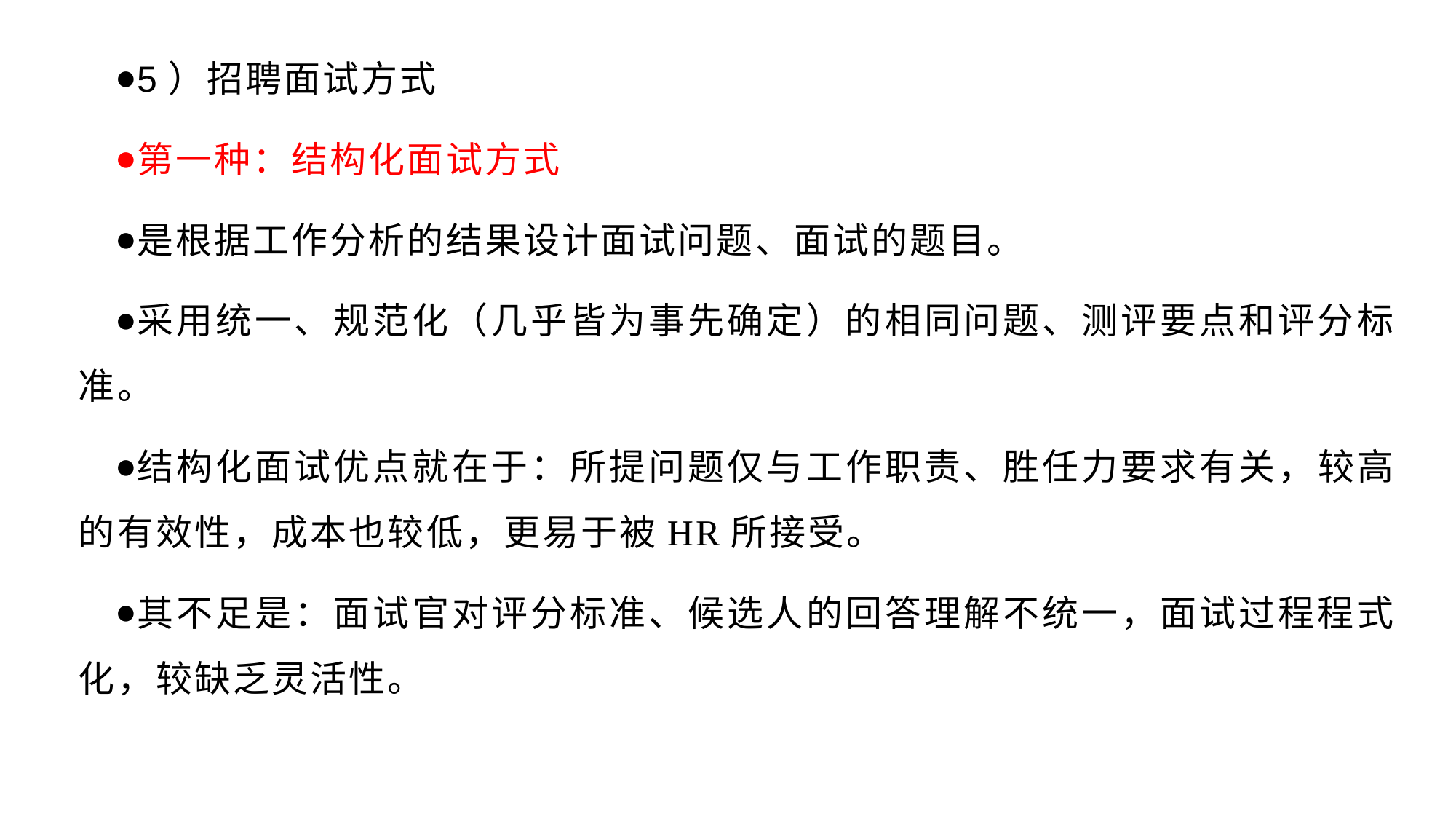

5）招聘面试方式
第一种：结构化面试方式
是根据工作分析的结果设计面试问题、面试的题目。
采用统一、规范化（几乎皆为事先确定）的相同问题、测评要点和评分标准。
结构化面试优点就在于：所提问题仅与工作职责、胜任力要求有关，较高的有效性，成本也较低，更易于被HR所接受。
其不足是：面试官对评分标准、候选人的回答理解不统一，面试过程程式化，较缺乏灵活性。

12